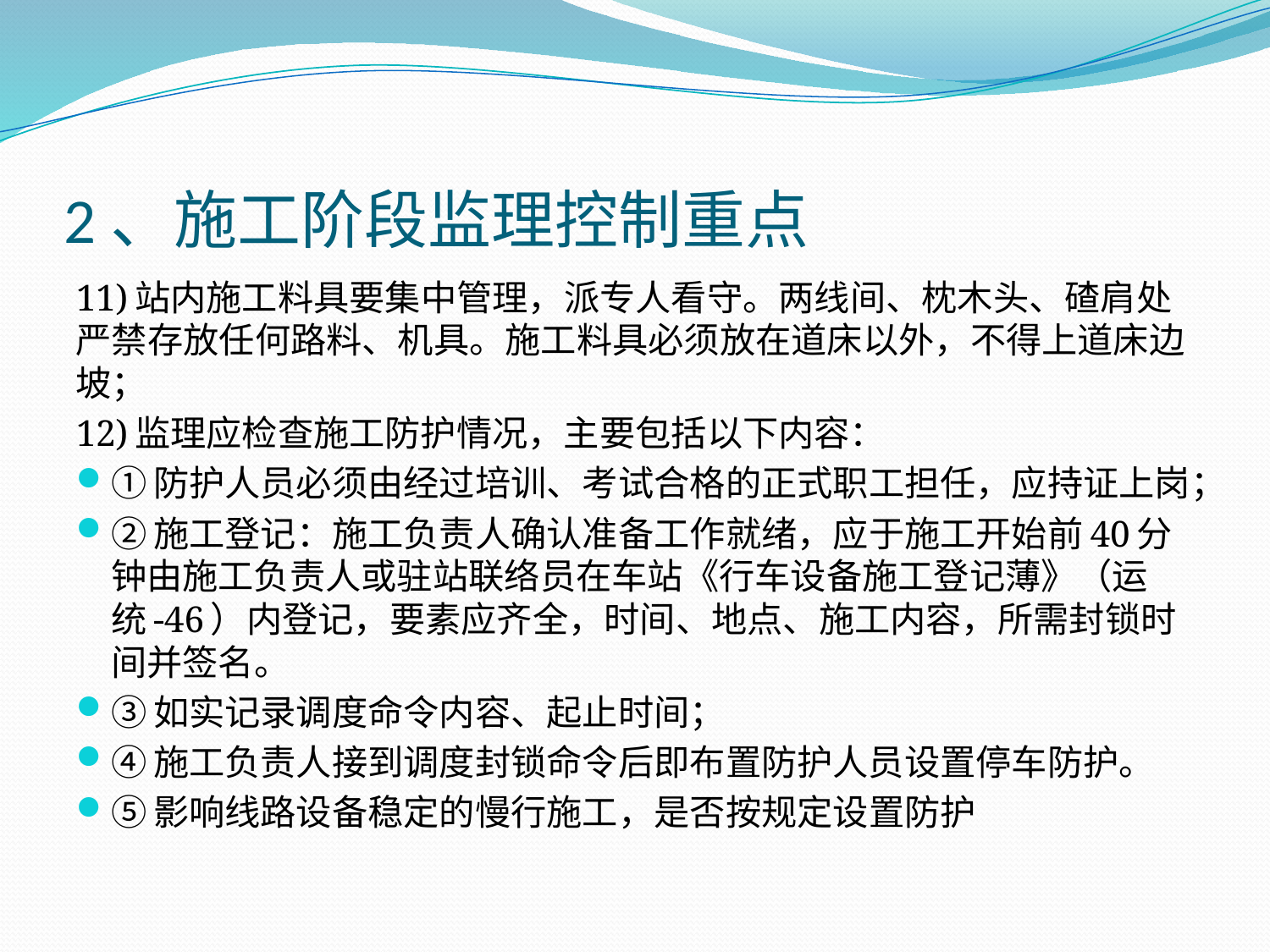

# 2、施工阶段监理控制重点
11)站内施工料具要集中管理，派专人看守。两线间、枕木头、碴肩处严禁存放任何路料、机具。施工料具必须放在道床以外，不得上道床边坡；
12)监理应检查施工防护情况，主要包括以下内容：
①防护人员必须由经过培训、考试合格的正式职工担任，应持证上岗；
②施工登记：施工负责人确认准备工作就绪，应于施工开始前40分钟由施工负责人或驻站联络员在车站《行车设备施工登记薄》（运统-46）内登记，要素应齐全，时间、地点、施工内容，所需封锁时间并签名。
③如实记录调度命令内容、起止时间；
④施工负责人接到调度封锁命令后即布置防护人员设置停车防护。
⑤影响线路设备稳定的慢行施工，是否按规定设置防护